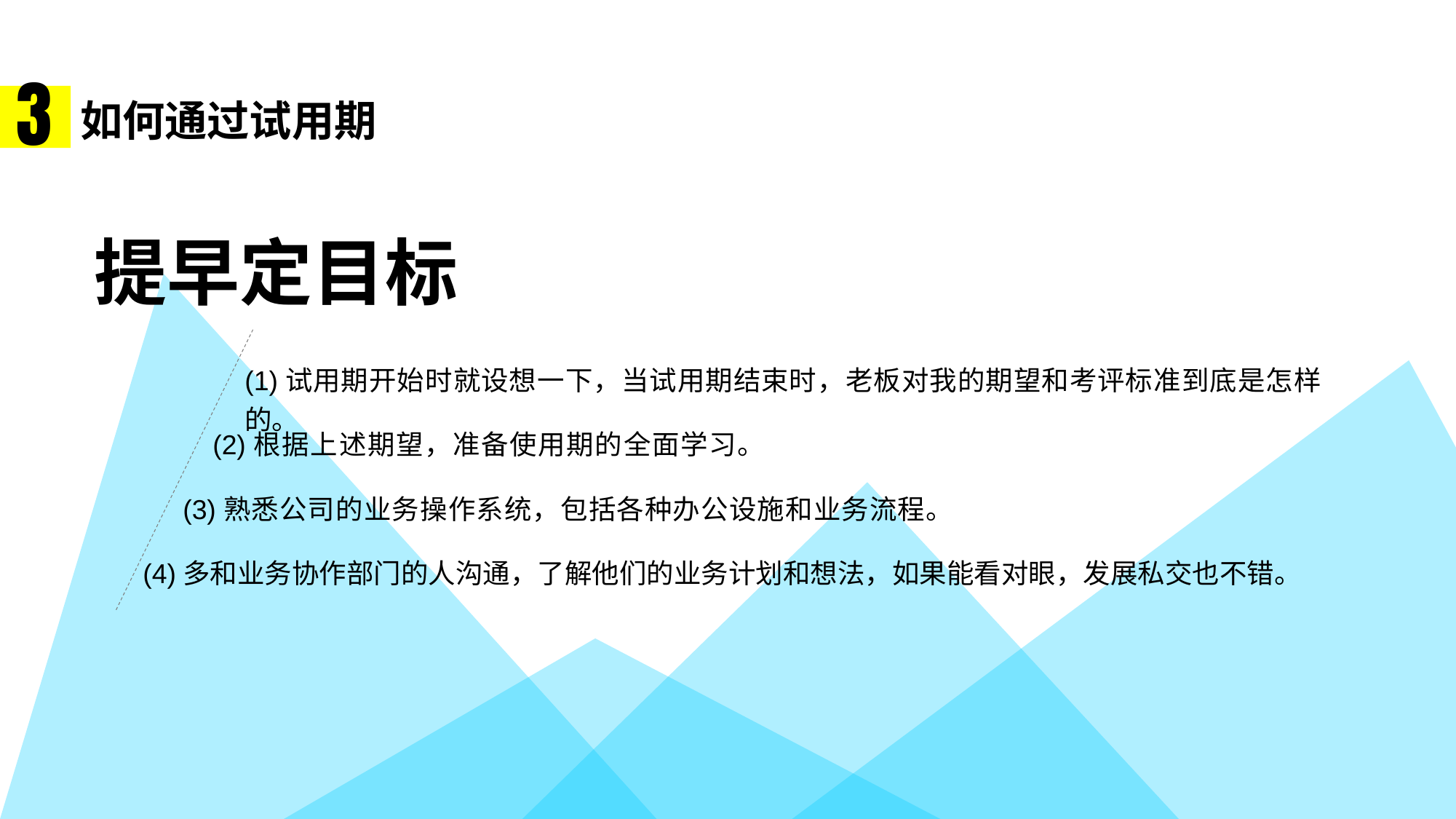

3
# 如何通过试用期
提早定目标
(1)试用期开始时就设想一下，当试用期结束时，老板对我的期望和考评标准到底是怎样的。
(2)根据上述期望，准备使用期的全面学习。
(3)熟悉公司的业务操作系统，包括各种办公设施和业务流程。
(4)多和业务协作部门的人沟通，了解他们的业务计划和想法，如果能看对眼，发展私交也不错。